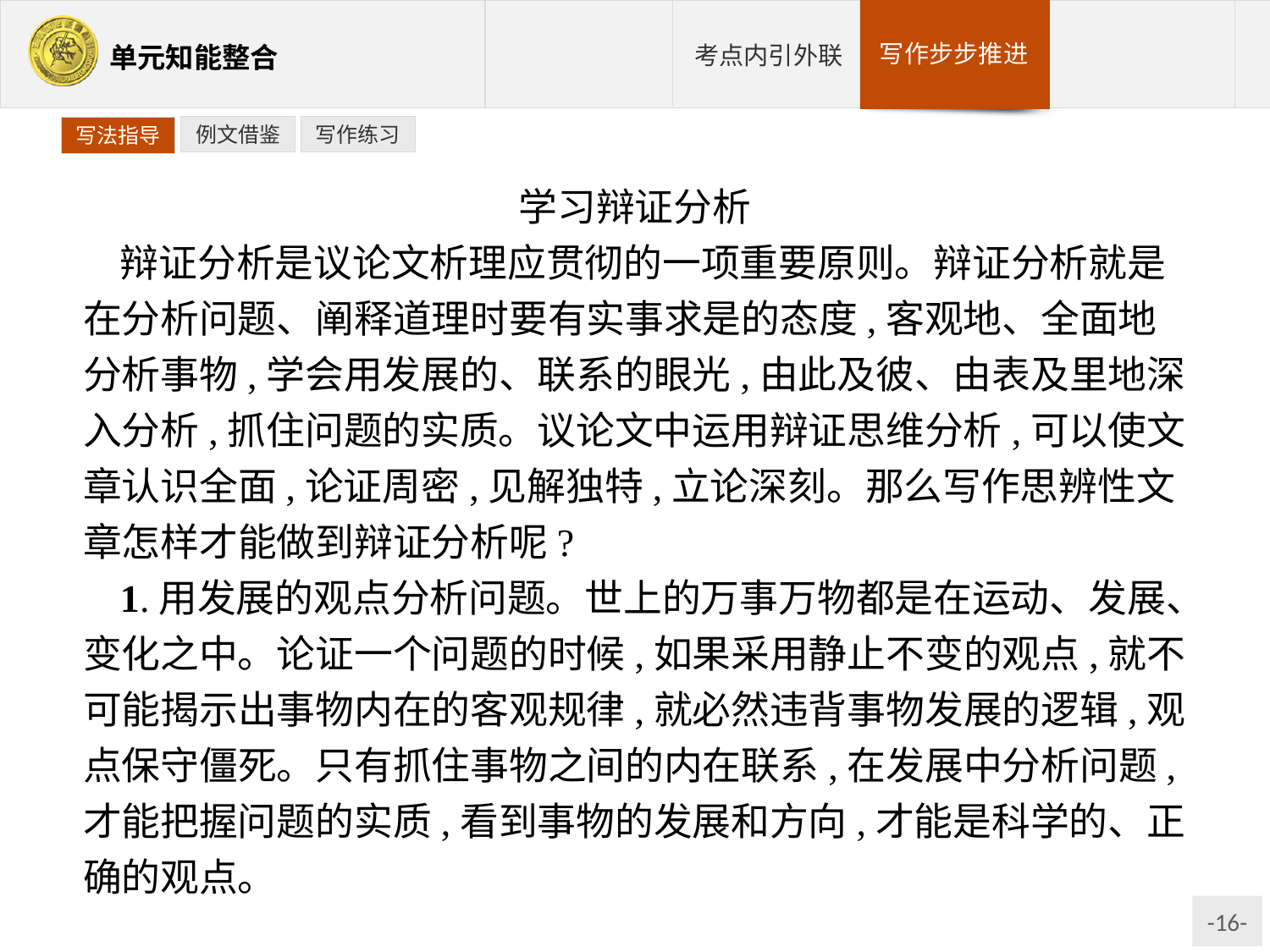

例文借鉴
写作练习
写法指导
学习辩证分析
辩证分析是议论文析理应贯彻的一项重要原则。辩证分析就是在分析问题、阐释道理时要有实事求是的态度,客观地、全面地分析事物,学会用发展的、联系的眼光,由此及彼、由表及里地深入分析,抓住问题的实质。议论文中运用辩证思维分析,可以使文章认识全面,论证周密,见解独特,立论深刻。那么写作思辨性文章怎样才能做到辩证分析呢?
1.用发展的观点分析问题。世上的万事万物都是在运动、发展、变化之中。论证一个问题的时候,如果采用静止不变的观点,就不可能揭示出事物内在的客观规律,就必然违背事物发展的逻辑,观点保守僵死。只有抓住事物之间的内在联系,在发展中分析问题,才能把握问题的实质,看到事物的发展和方向,才能是科学的、正确的观点。